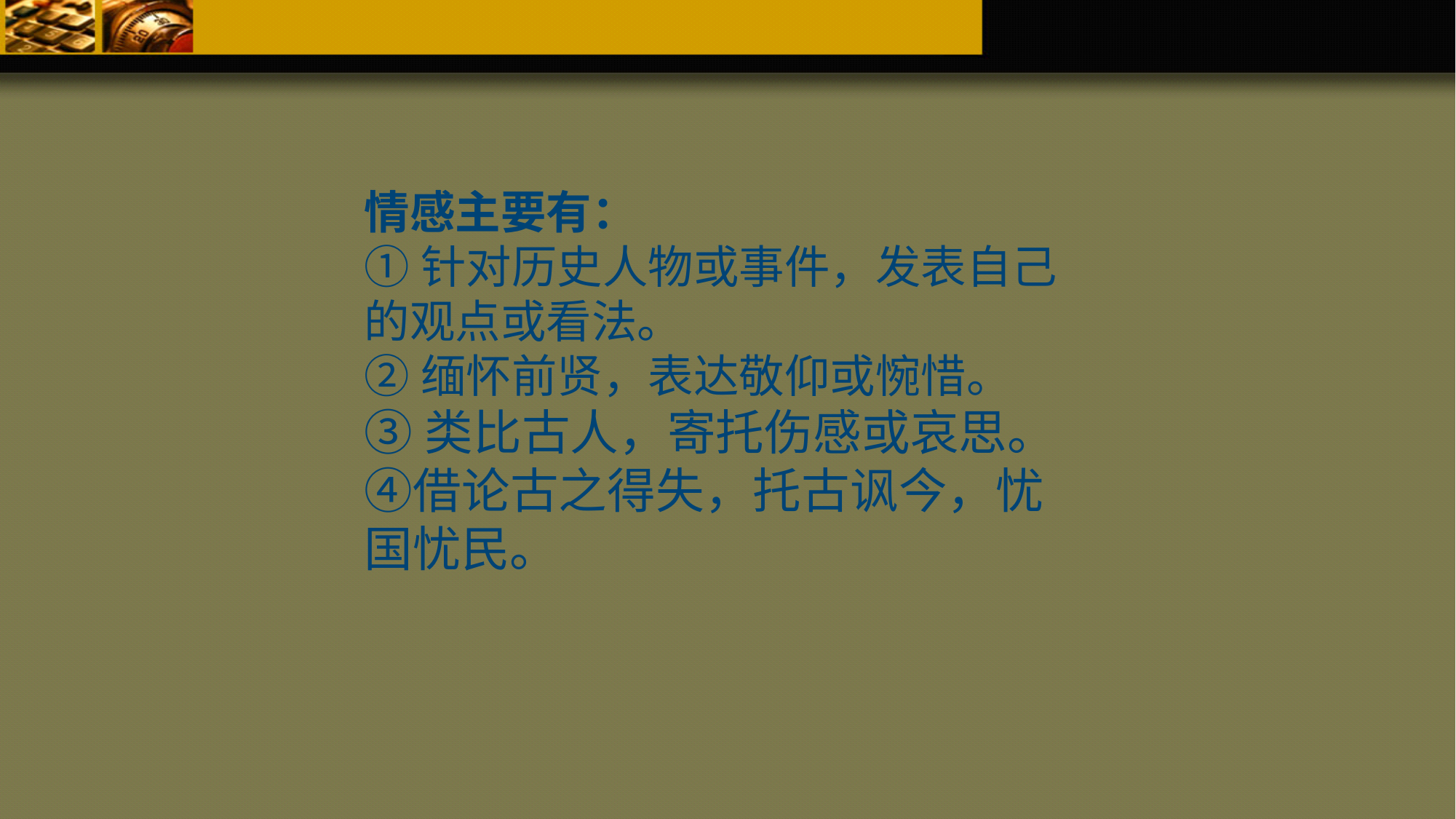

情感主要有：
①针对历史人物或事件，发表自己的观点或看法。
②缅怀前贤，表达敬仰或惋惜。
③类比古人，寄托伤感或哀思。④借论古之得失，托古讽今，忧国忧民。

84